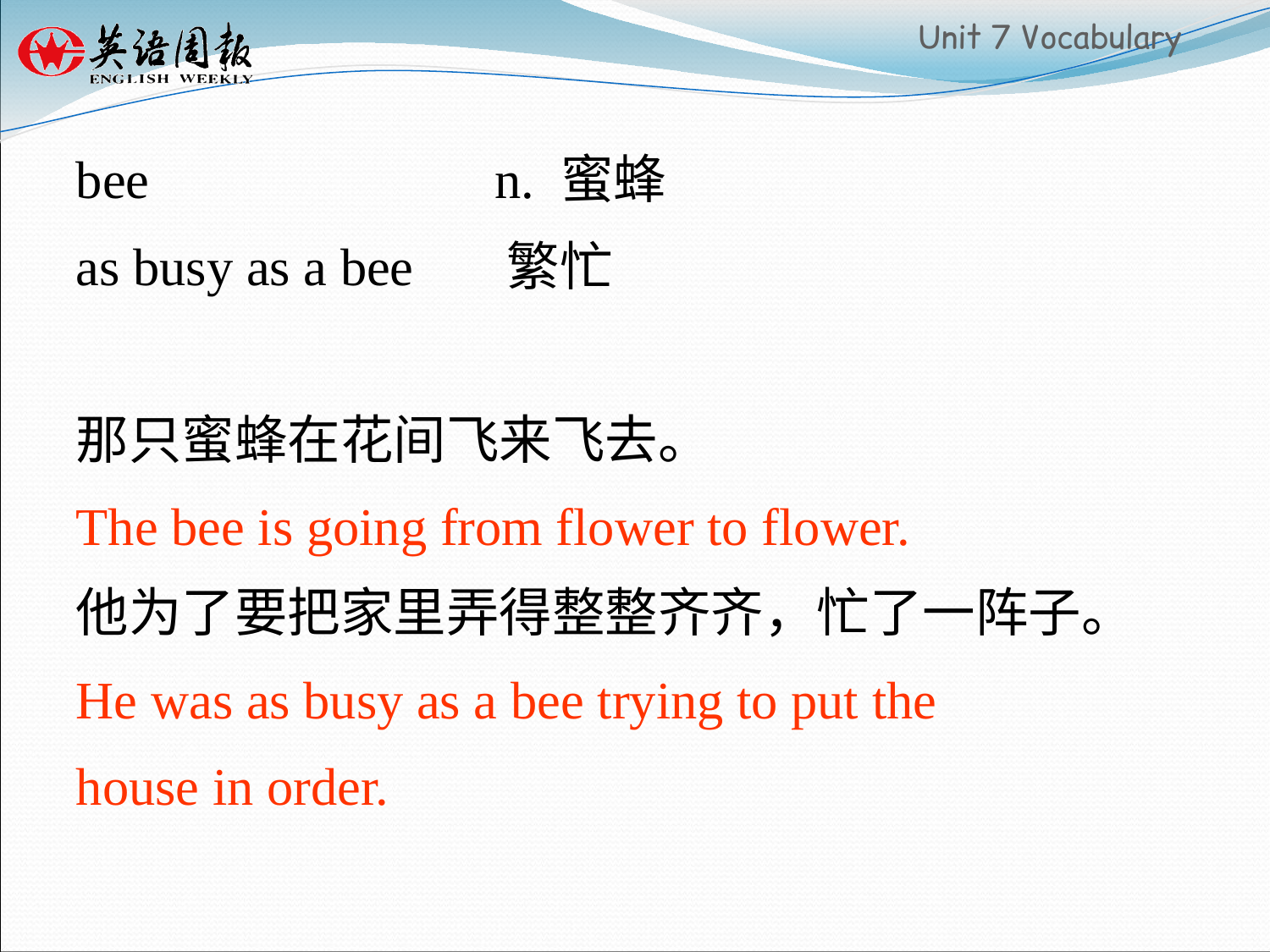

bee 			n. 蜜蜂
as busy as a bee      繁忙

那只蜜蜂在花间飞来飞去。
The bee is going from flower to flower.
他为了要把家里弄得整整齐齐，忙了一阵子。
He was as busy as a bee trying to put the
house in order.